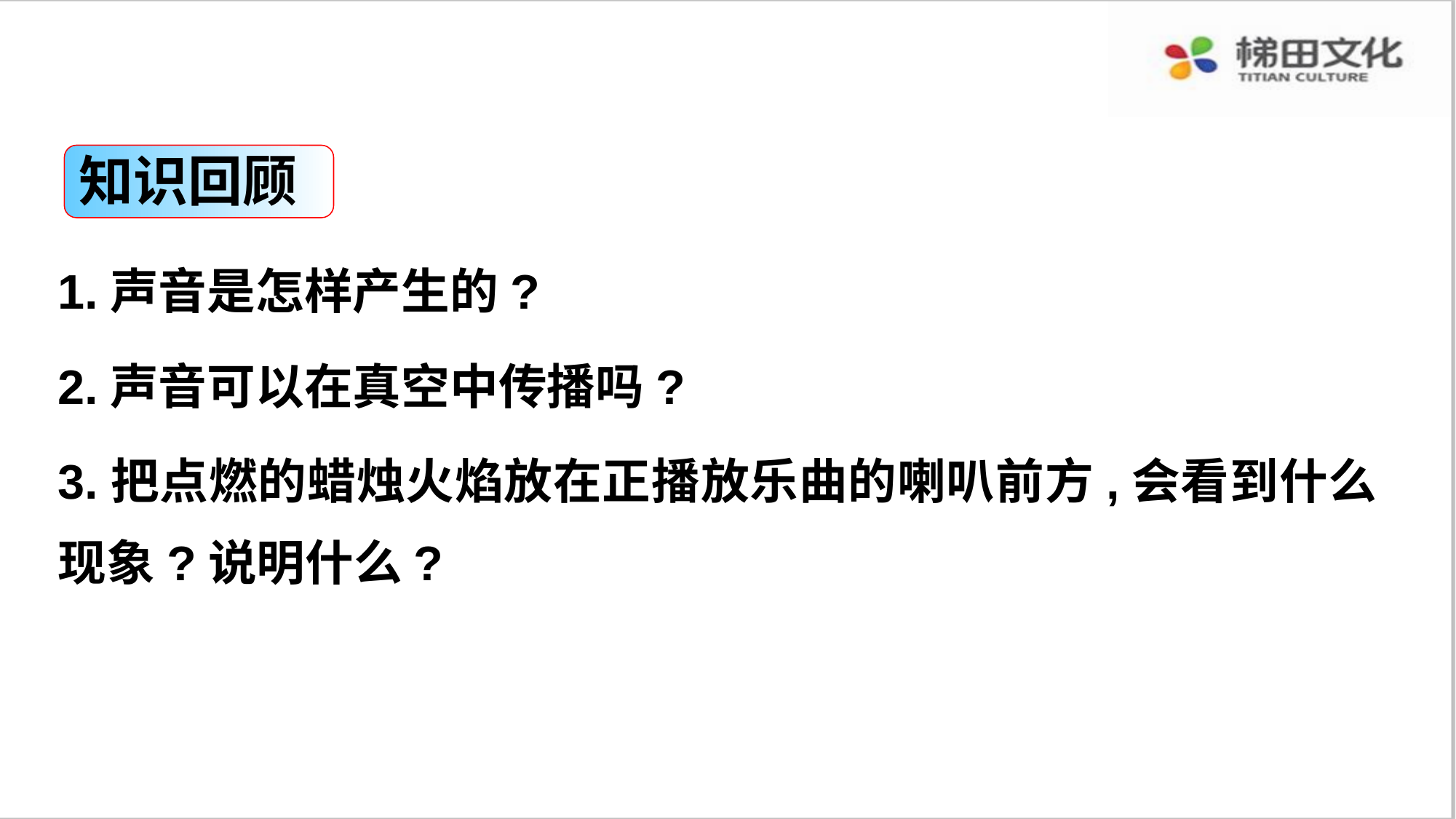

知识回顾
1.声音是怎样产生的?
2.声音可以在真空中传播吗?
3.把点燃的蜡烛火焰放在正播放乐曲的喇叭前方,会看到什么现象?说明什么?